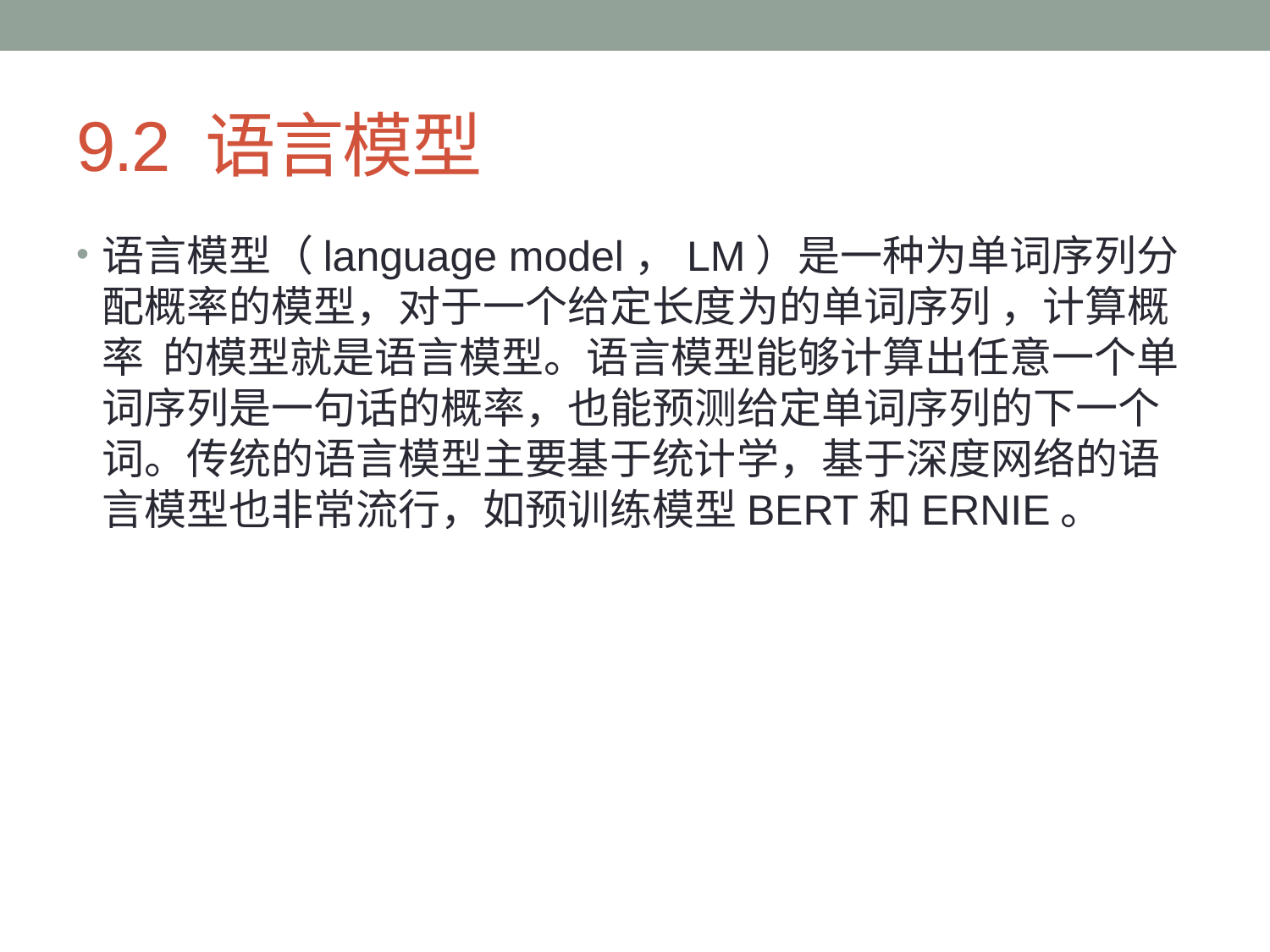

# 9.2 语言模型
语言模型（language model，LM）是一种为单词序列分配概率的模型，对于一个给定长度为的单词序列 ，计算概率  的模型就是语言模型。语言模型能够计算出任意一个单词序列是一句话的概率，也能预测给定单词序列的下一个词。传统的语言模型主要基于统计学，基于深度网络的语言模型也非常流行，如预训练模型BERT和ERNIE。